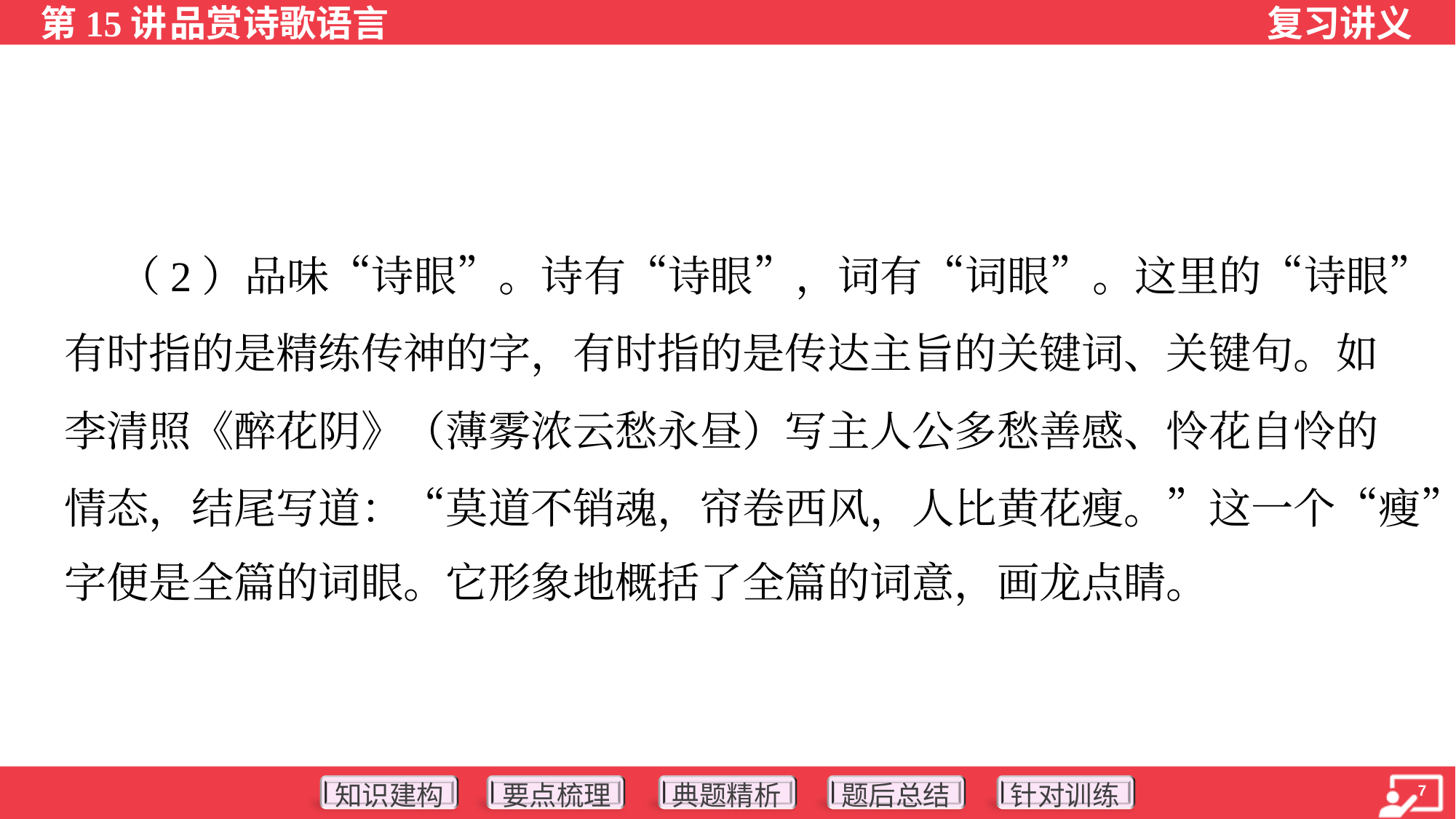

（2）品味“诗眼”。诗有“诗眼”，词有“词眼”。这里的“诗眼”“词眼”，
有时指的是精练传神的字，有时指的是传达主旨的关键词、关键句。如
李清照《醉花阴》（薄雾浓云愁永昼）写主人公多愁善感、怜花自怜的
情态，结尾写道：“莫道不销魂，帘卷西风，人比黄花瘦。”这一个“瘦”
字便是全篇的词眼。它形象地概括了全篇的词意，画龙点睛。